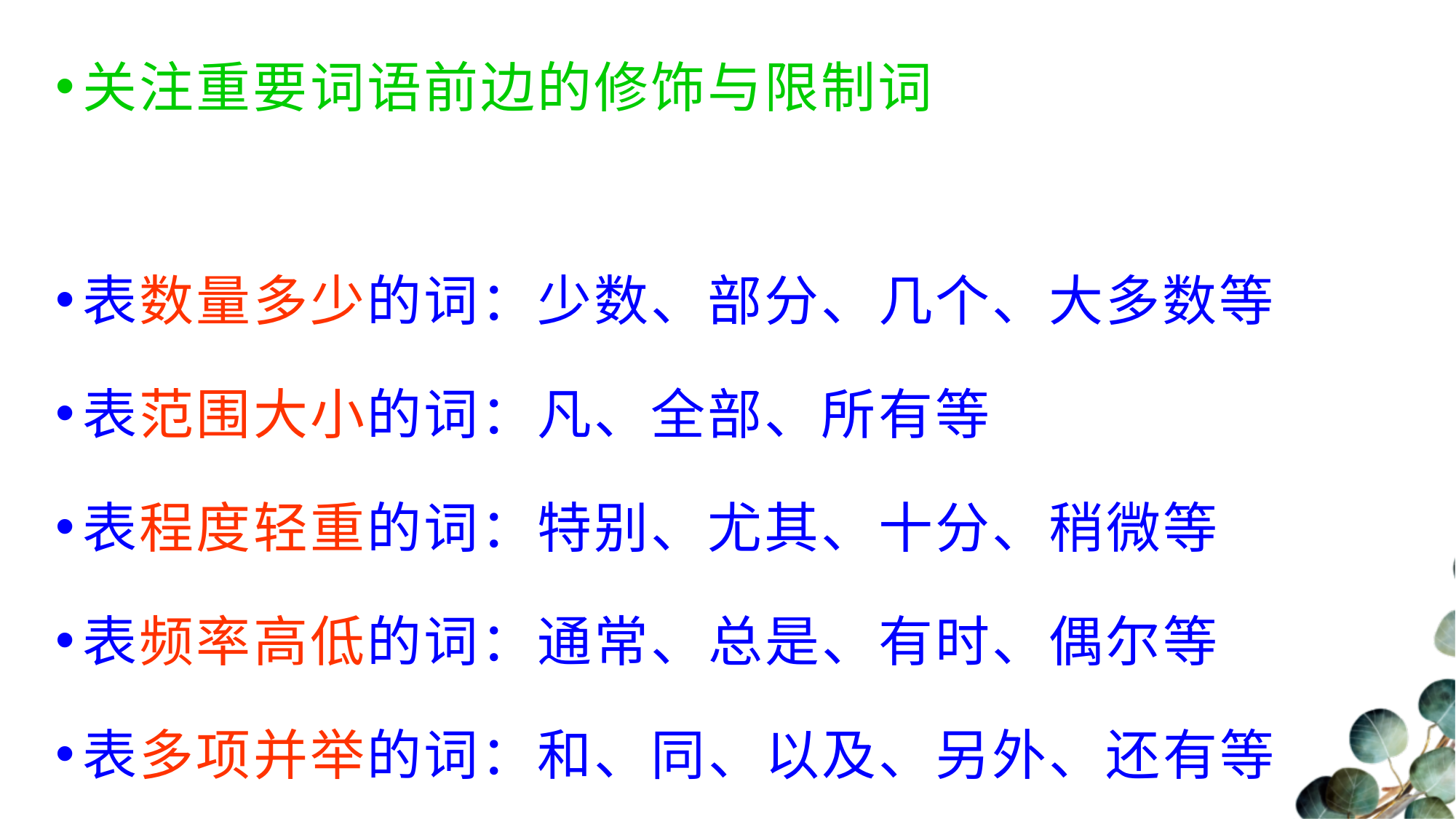

关注重要词语前边的修饰与限制词

表数量多少的词：少数、部分、几个、大多数等
表范围大小的词：凡、全部、所有等
表程度轻重的词：特别、尤其、十分、稍微等
表频率高低的词：通常、总是、有时、偶尔等
表多项并举的词：和、同、以及、另外、还有等